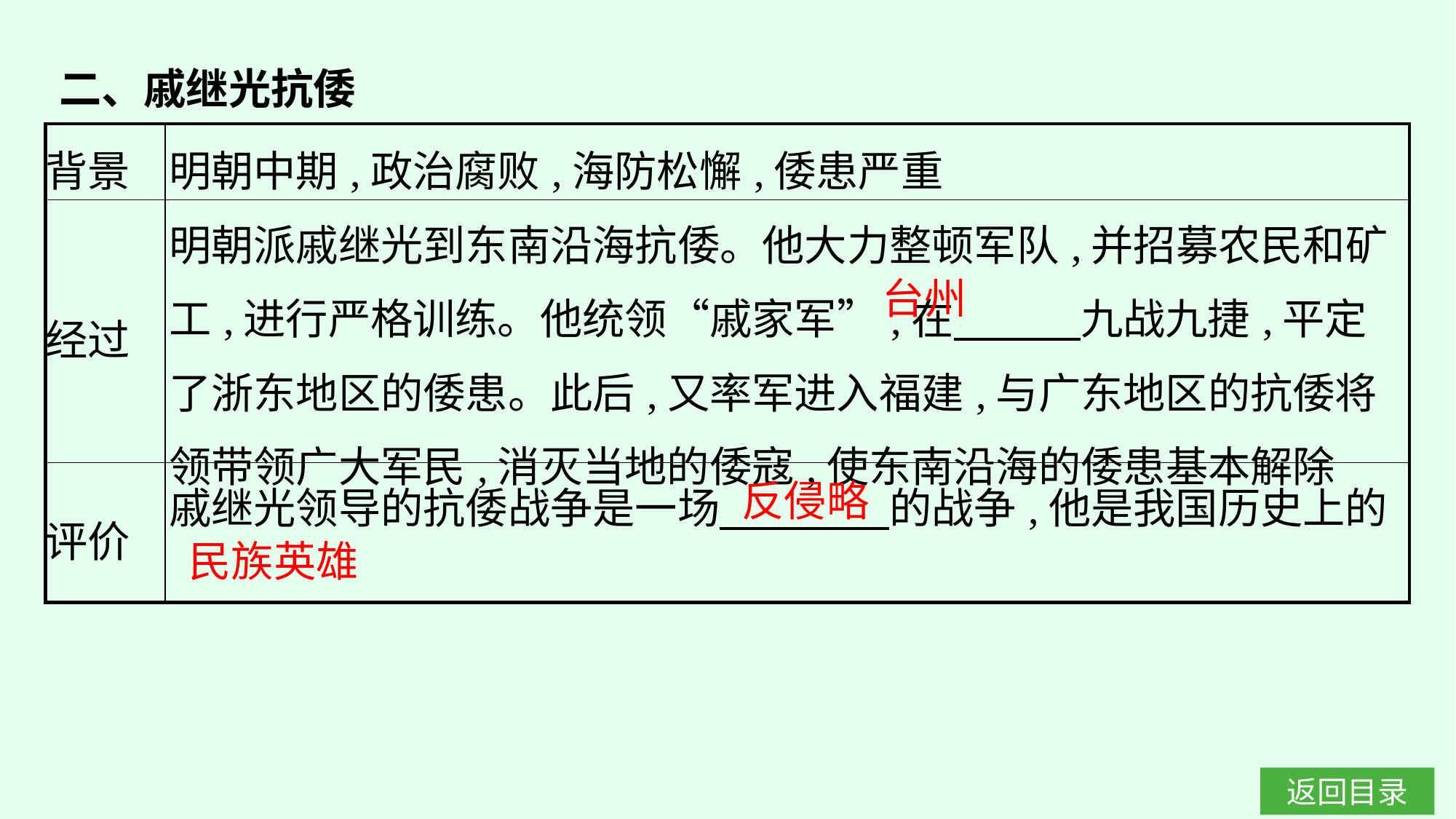

二、戚继光抗倭
| 背景 | 明朝中期,政治腐败,海防松懈,倭患严重 |
| --- | --- |
| 经过 | 明朝派戚继光到东南沿海抗倭。他大力整顿军队,并招募农民和矿工,进行严格训练。他统领“戚家军”,在　　　九战九捷,平定了浙东地区的倭患。此后,又率军进入福建,与广东地区的抗倭将领带领广大军民,消灭当地的倭寇,使东南沿海的倭患基本解除 |
| 评价 | 戚继光领导的抗倭战争是一场　　　　的战争,他是我国历史上的 |
台州
反侵略
民族英雄